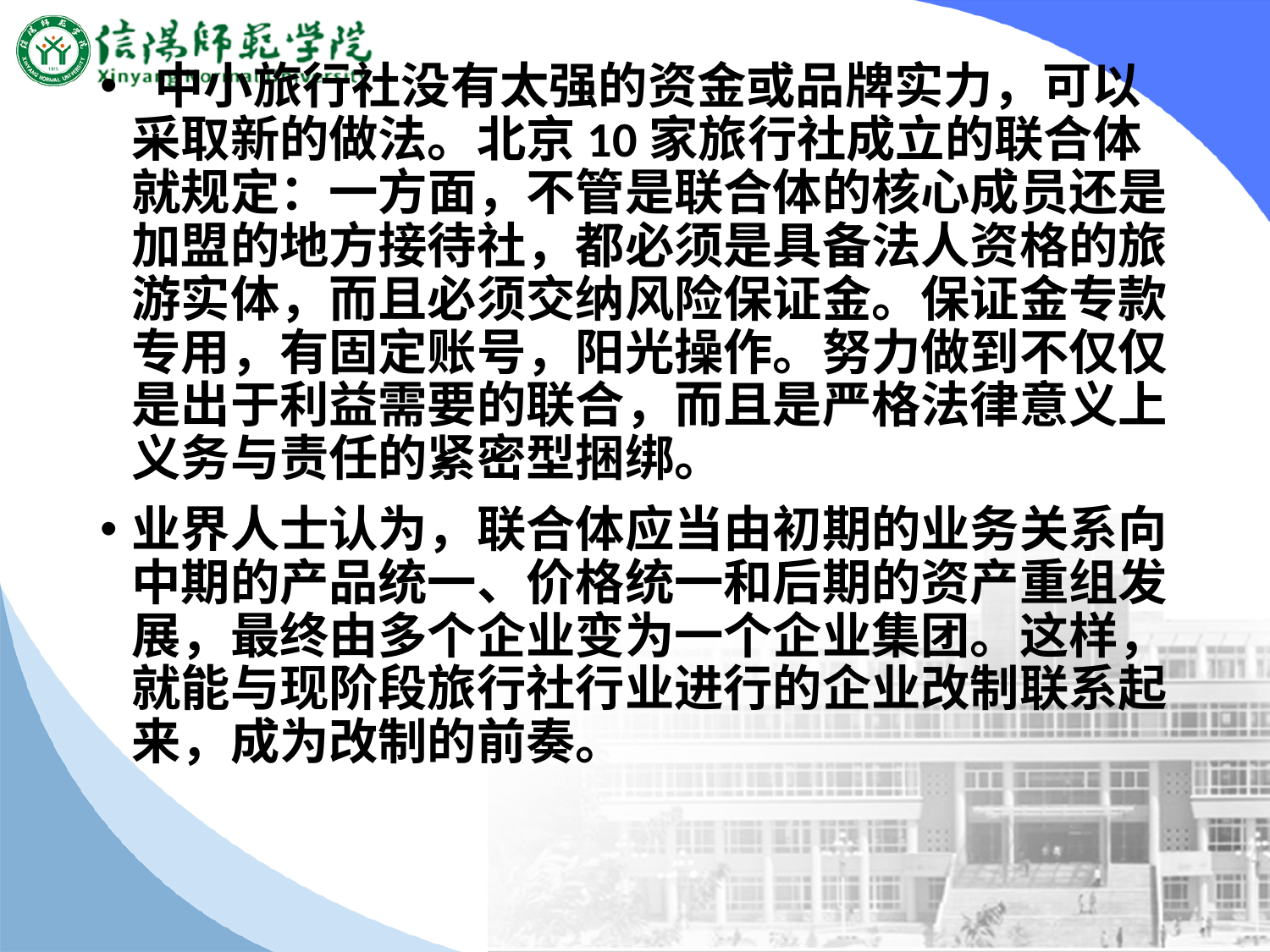

#
 中小旅行社没有太强的资金或品牌实力，可以采取新的做法。北京10家旅行社成立的联合体就规定：一方面，不管是联合体的核心成员还是加盟的地方接待社，都必须是具备法人资格的旅游实体，而且必须交纳风险保证金。保证金专款专用，有固定账号，阳光操作。努力做到不仅仅是出于利益需要的联合，而且是严格法律意义上义务与责任的紧密型捆绑。
业界人士认为，联合体应当由初期的业务关系向中期的产品统一、价格统一和后期的资产重组发展，最终由多个企业变为一个企业集团。这样，就能与现阶段旅行社行业进行的企业改制联系起来，成为改制的前奏。